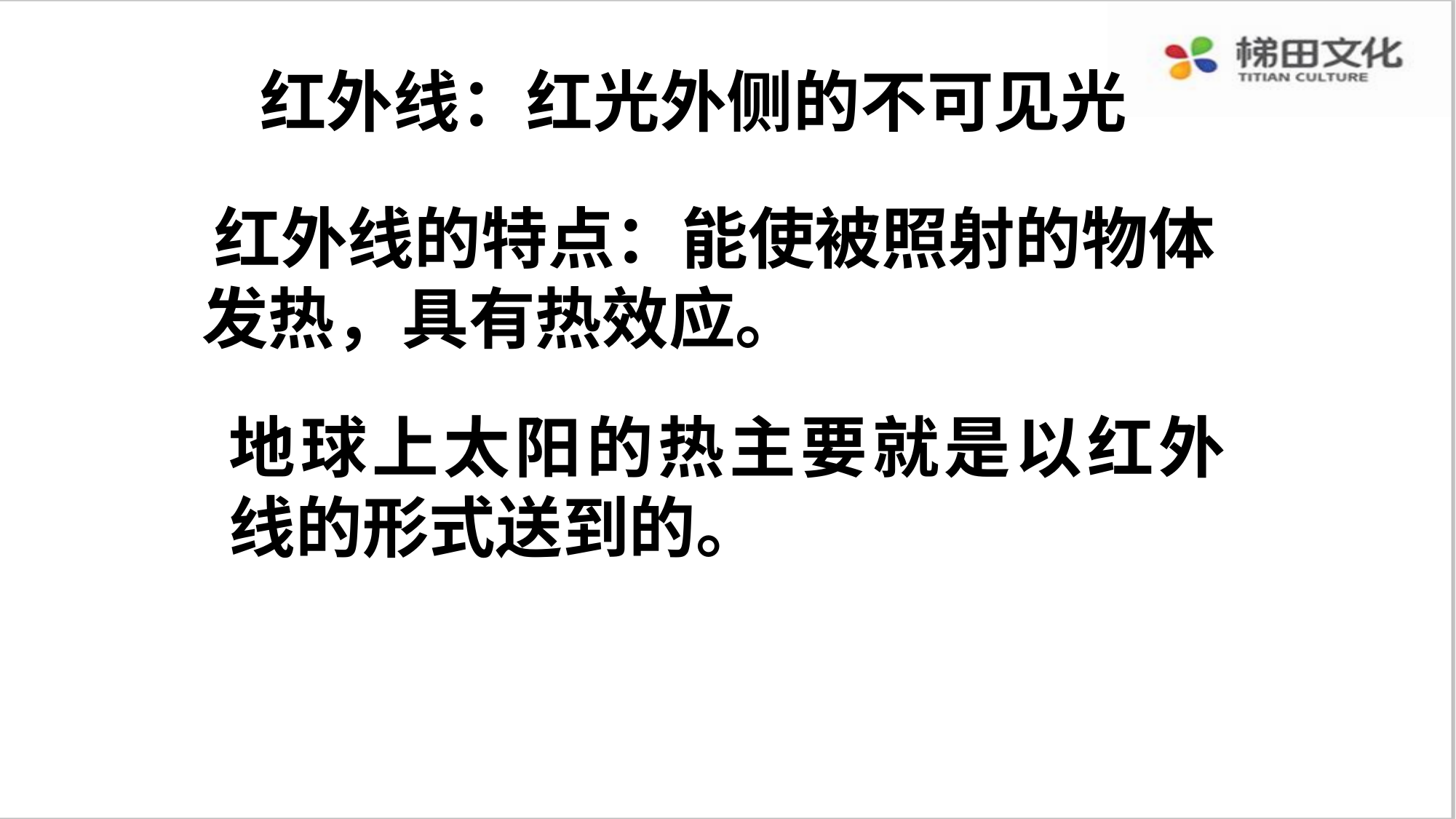

红外线：红光外侧的不可见光
 红外线的特点：能使被照射的物体
发热，具有热效应。
地球上太阳的热主要就是以红外线的形式送到的。